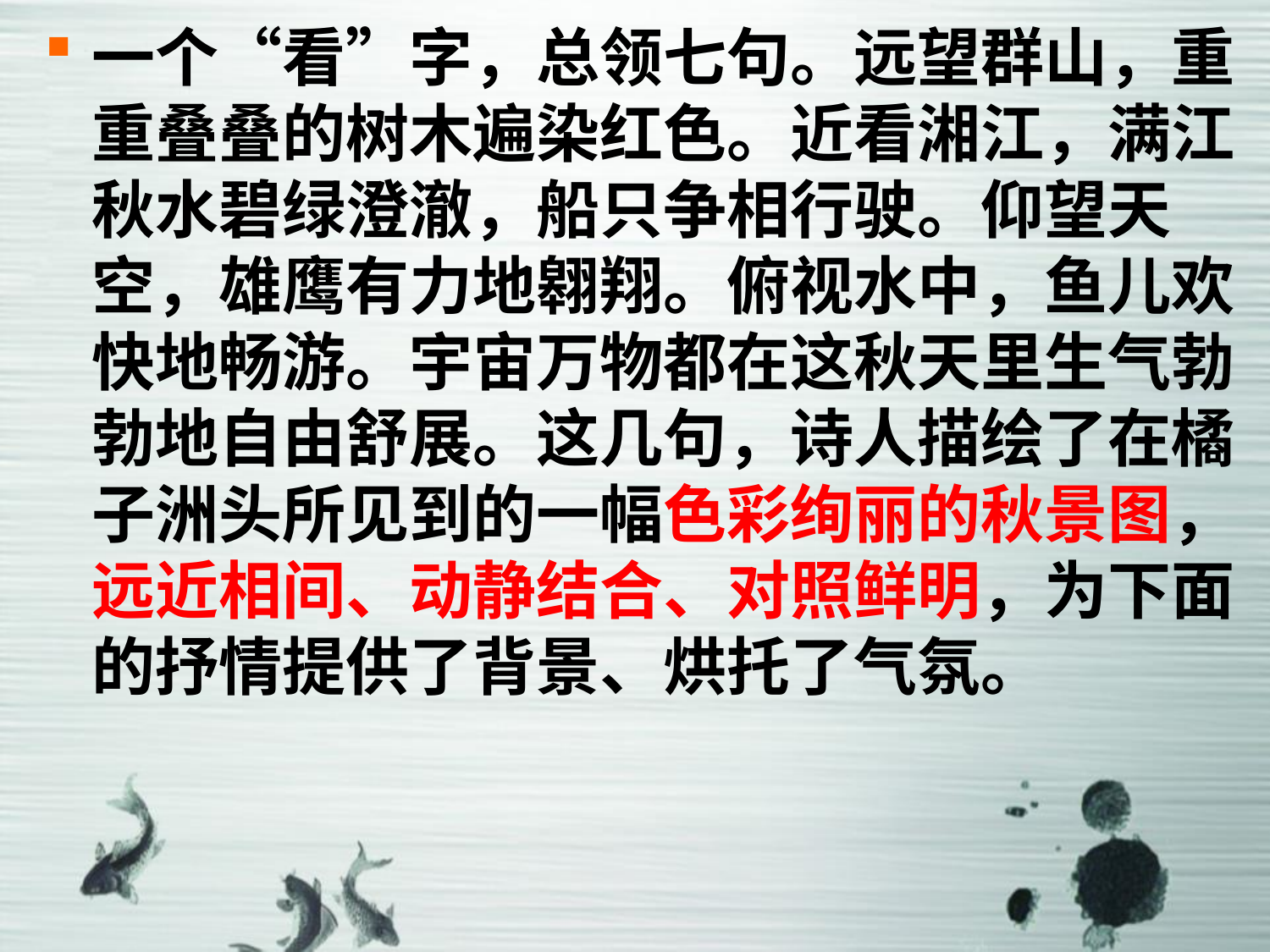

一个“看”字，总领七句。远望群山，重重叠叠的树木遍染红色。近看湘江，满江秋水碧绿澄澈，船只争相行驶。仰望天空，雄鹰有力地翱翔。俯视水中，鱼儿欢快地畅游。宇宙万物都在这秋天里生气勃勃地自由舒展。这几句，诗人描绘了在橘子洲头所见到的一幅色彩绚丽的秋景图，远近相间、动静结合、对照鲜明，为下面的抒情提供了背景、烘托了气氛。